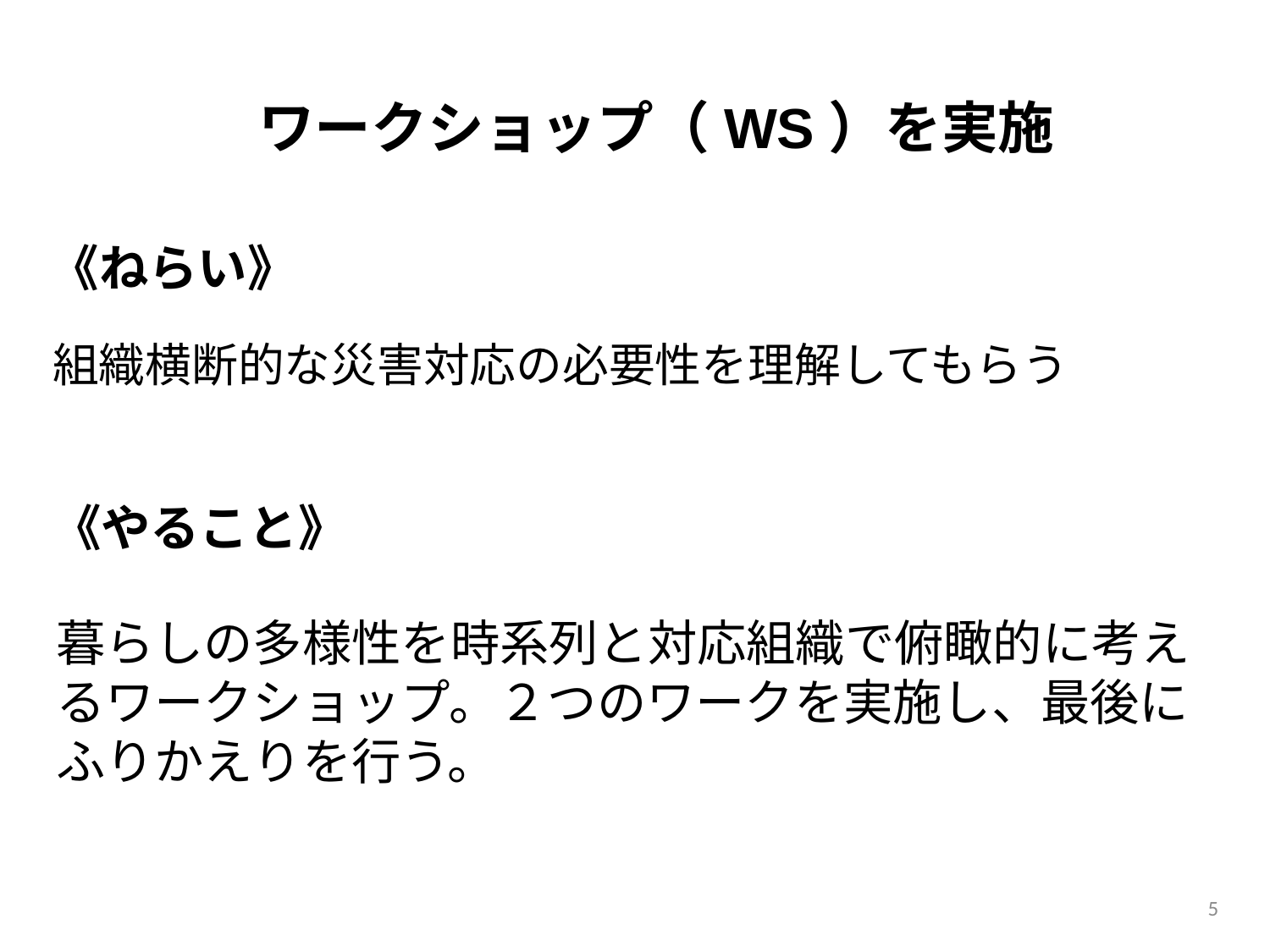

# ワークショップ（WS）を実施
《ねらい》

組織横断的な災害対応の必要性を理解してもらう

《やること》

暮らしの多様性を時系列と対応組織で俯瞰的に考えるワークショップ。２つのワークを実施し、最後にふりかえりを行う。
5